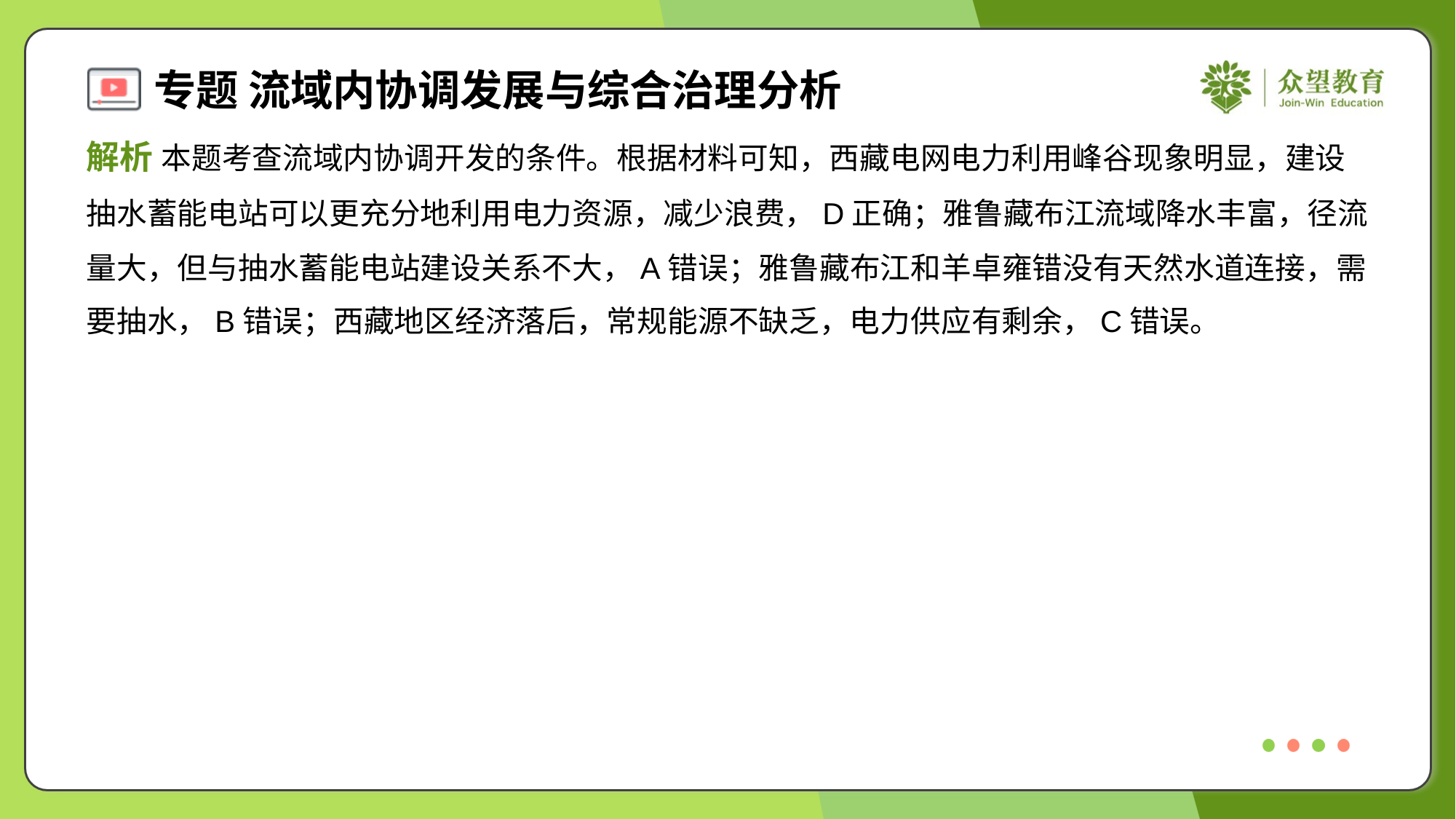

解析 本题考查流域内协调开发的条件。根据材料可知，西藏电网电力利用峰谷现象明显，建设
抽水蓄能电站可以更充分地利用电力资源，减少浪费，D正确；雅鲁藏布江流域降水丰富，径流
量大，但与抽水蓄能电站建设关系不大，A错误；雅鲁藏布江和羊卓雍错没有天然水道连接，需
要抽水，B错误；西藏地区经济落后，常规能源不缺乏，电力供应有剩余，C错误。